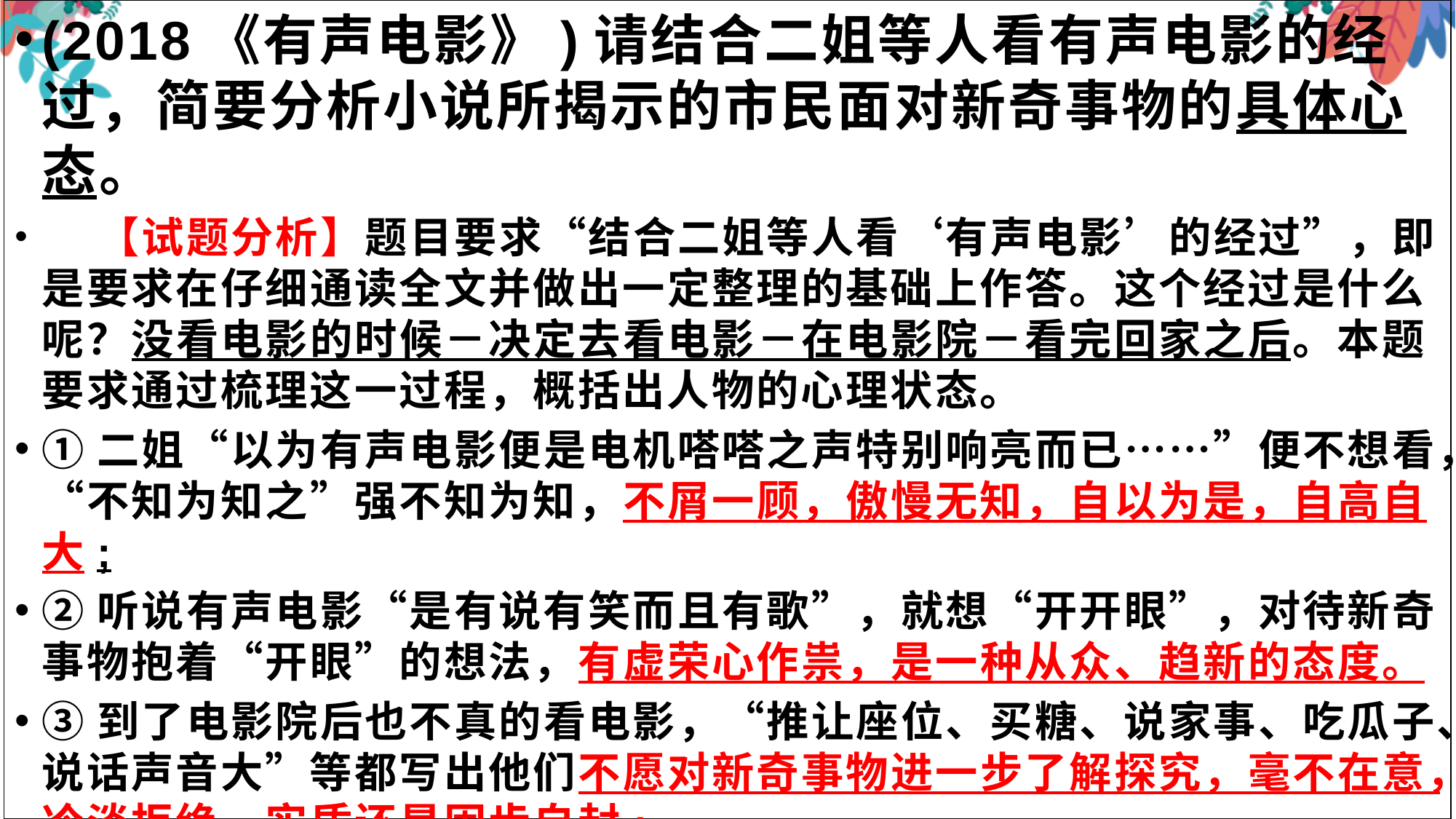

(2018《有声电影》)请结合二姐等人看有声电影的经过，简要分析小说所揭示的市民面对新奇事物的具体心态。
    【试题分析】题目要求“结合二姐等人看‘有声电影’的经过”，即是要求在仔细通读全文并做出一定整理的基础上作答。这个经过是什么呢？没看电影的时候－决定去看电影－在电影院－看完回家之后。本题要求通过梳理这一过程，概括出人物的心理状态。
①二姐“以为有声电影便是电机嗒嗒之声特别响亮而已……”便不想看，“不知为知之”强不知为知，不屑一顾，傲慢无知，自以为是，自高自大;
②听说有声电影“是有说有笑而且有歌”，就想“开开眼”，对待新奇事物抱着“开眼”的想法，有虚荣心作祟，是一种从众、趋新的态度。
③到了电影院后也不真的看电影，“推让座位、买糖、说家事、吃瓜子、说话声音大”等都写出他们不愿对新奇事物进一步了解探究，毫不在意，冷淡拒绝，实质还是固步自封;